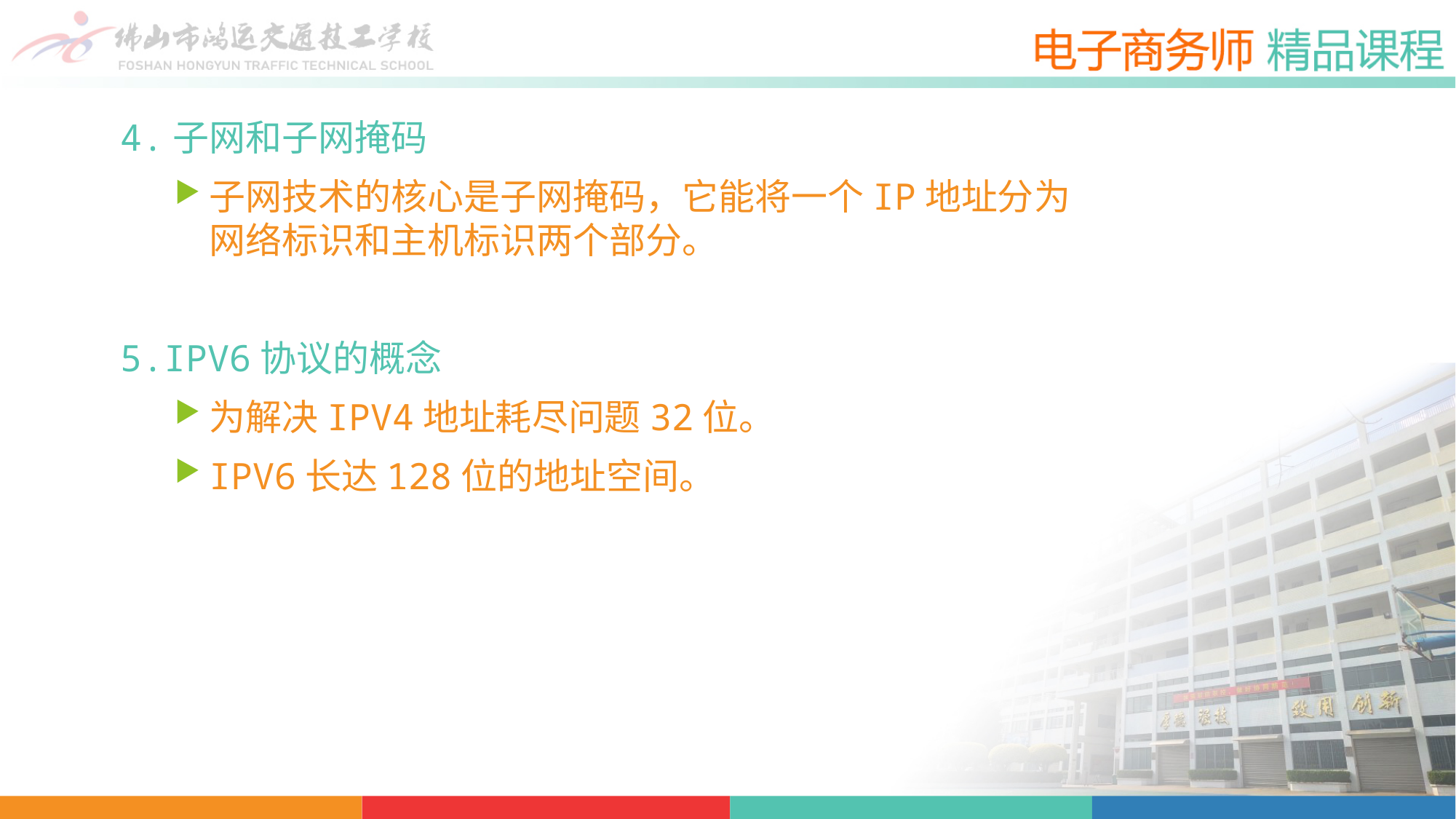

4.子网和子网掩码
子网技术的核心是子网掩码，它能将一个IP地址分为网络标识和主机标识两个部分。

5.IPV6协议的概念
为解决IPV4地址耗尽问题32位。
IPV6长达128位的地址空间。